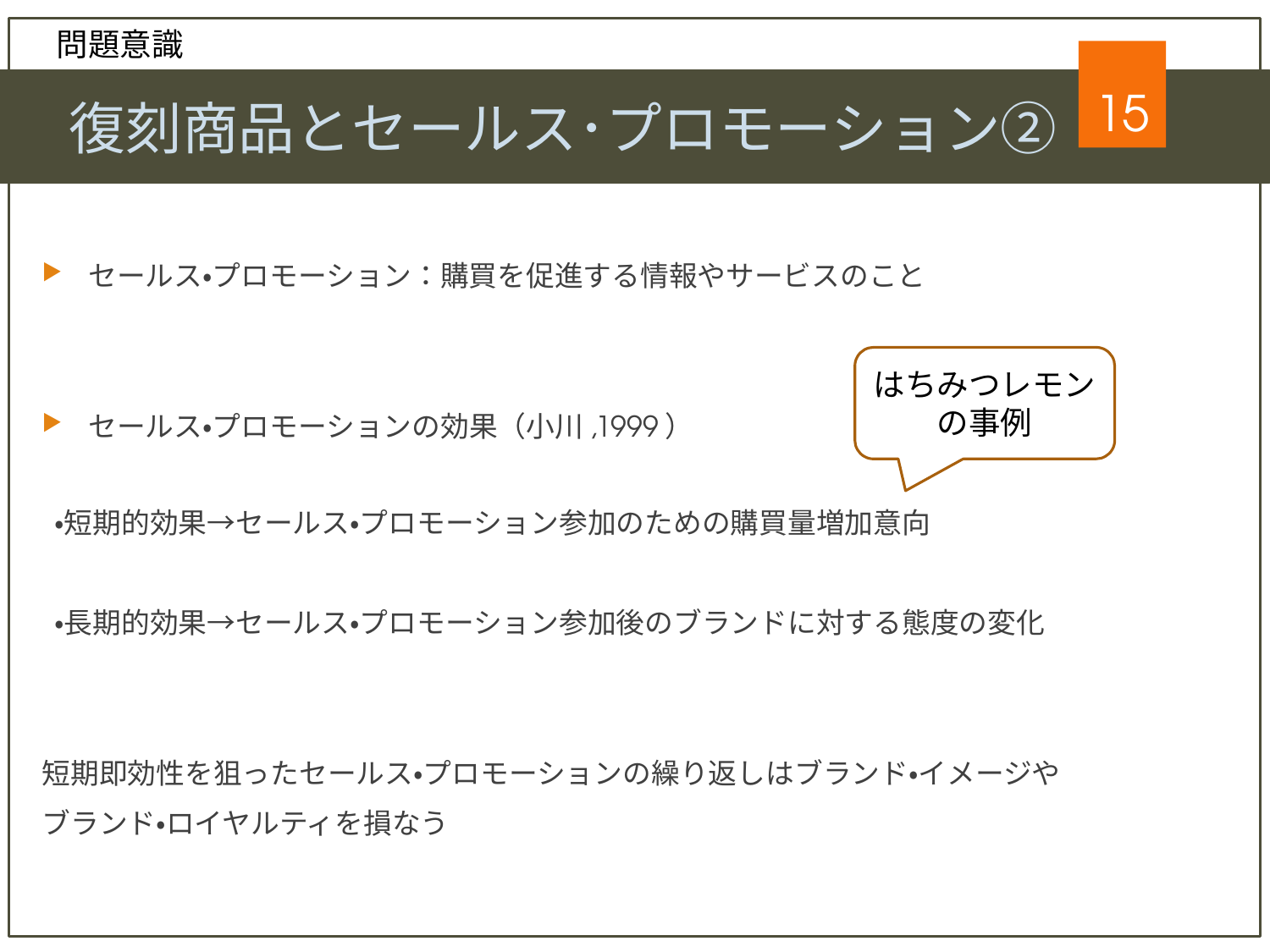

問題意識
15
15
　復刻商品とセールス･プロモーション②
セールス・プロモーション：購買を促進する情報やサービスのこと

セールス・プロモーションの効果（小川,1999）

 ・短期的効果→セールス・プロモーション参加のための購買量増加意向

 ・長期的効果→セールス・プロモーション参加後のブランドに対する態度の変化

短期即効性を狙ったセールス・プロモーションの繰り返しはブランド・イメージや
ブランド・ロイヤルティを損なう

はちみつレモンの事例